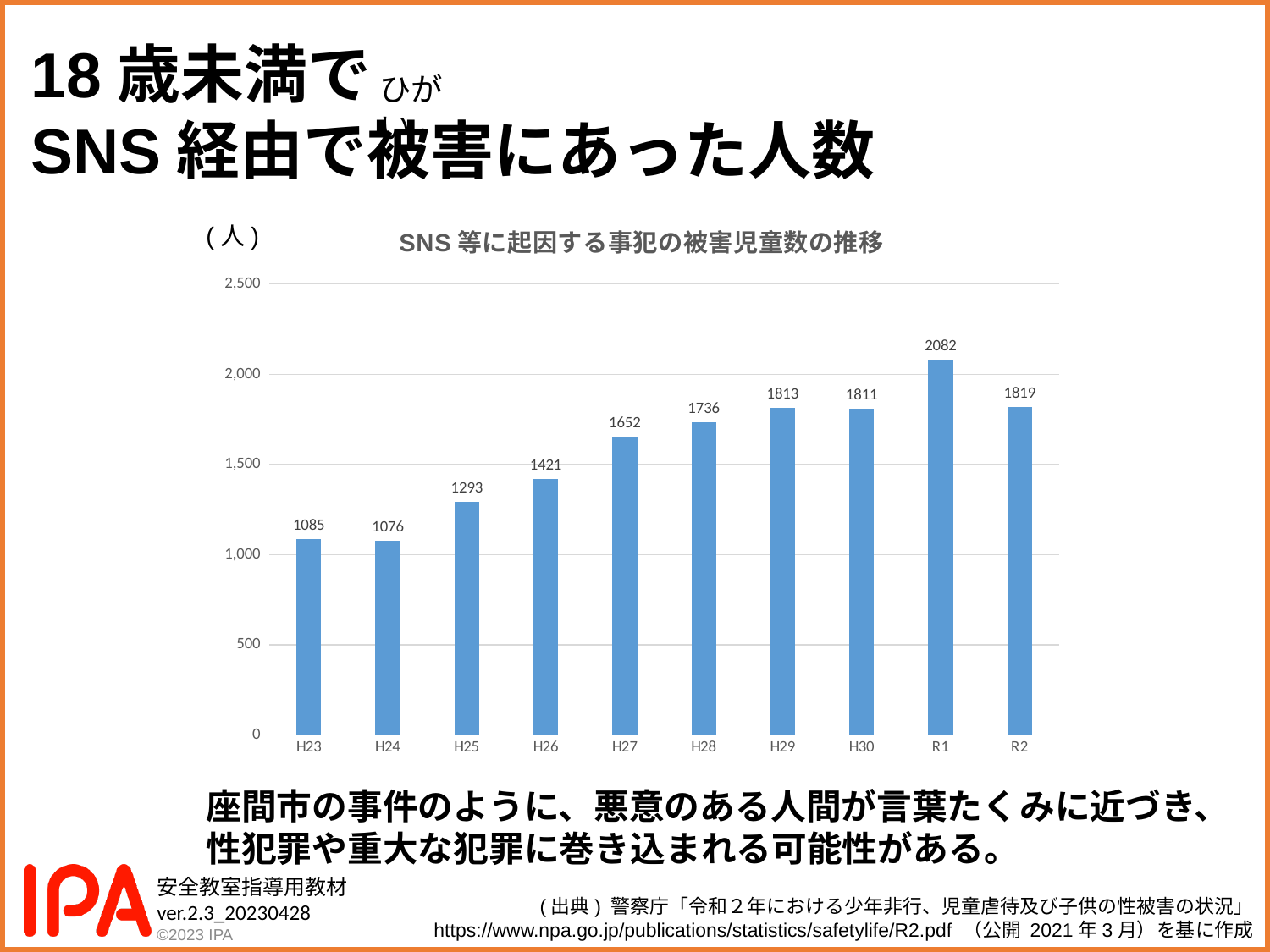

18歳未満で
SNS経由で被害にあった人数
ひがい

### Chart: SNS等に起因する事犯の被害児童数の推移

| Category |  |
|---|---|
| H23 | 1085.0 |
| H24 | 1076.0 |
| H25 | 1293.0 |
| H26 | 1421.0 |
| H27 | 1652.0 |
| H28 | 1736.0 |
| H29 | 1813.0 |
| H30 | 1811.0 |
| R1 | 2082.0 |
| R2 | 1819.0 |
(人)
座間市の事件のように、悪意のある人間が言葉たくみに近づき、性犯罪や重大な犯罪に巻き込まれる可能性がある。
(出典) 警察庁「令和２年における少年非行、児童虐待及び子供の性被害の状況」
https://www.npa.go.jp/publications/statistics/safetylife/R2.pdf （公開 2021年3月）を基に作成